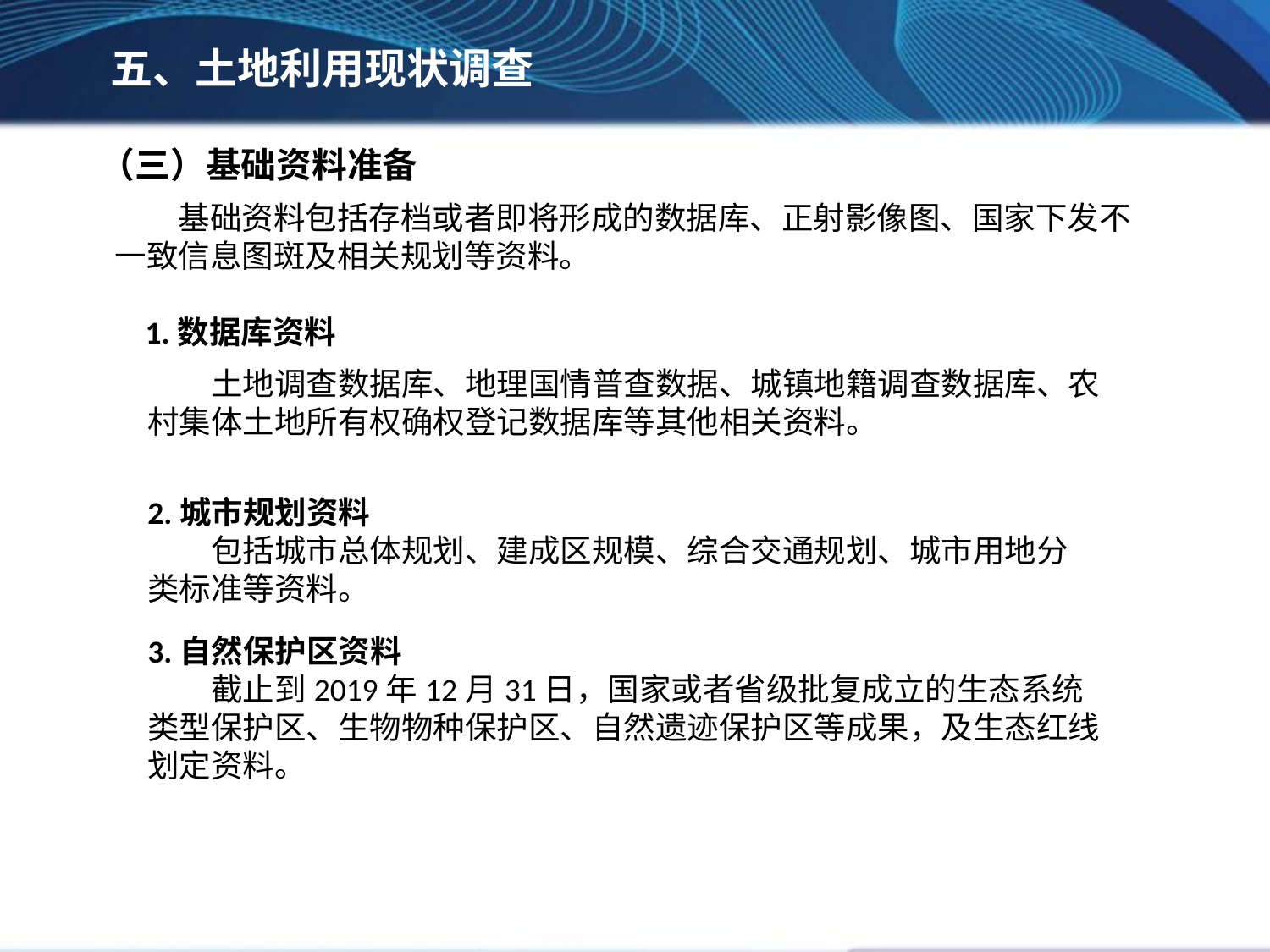

五、土地利用现状调查
（三）基础资料准备
基础资料包括存档或者即将形成的数据库、正射影像图、国家下发不一致信息图斑及相关规划等资料。
1.数据库资料
土地调查数据库、地理国情普查数据、城镇地籍调查数据库、农村集体土地所有权确权登记数据库等其他相关资料。
2.城市规划资料
包括城市总体规划、建成区规模、综合交通规划、城市用地分类标准等资料。
3.自然保护区资料
截止到2019年12月31日，国家或者省级批复成立的生态系统类型保护区、生物物种保护区、自然遗迹保护区等成果，及生态红线划定资料。